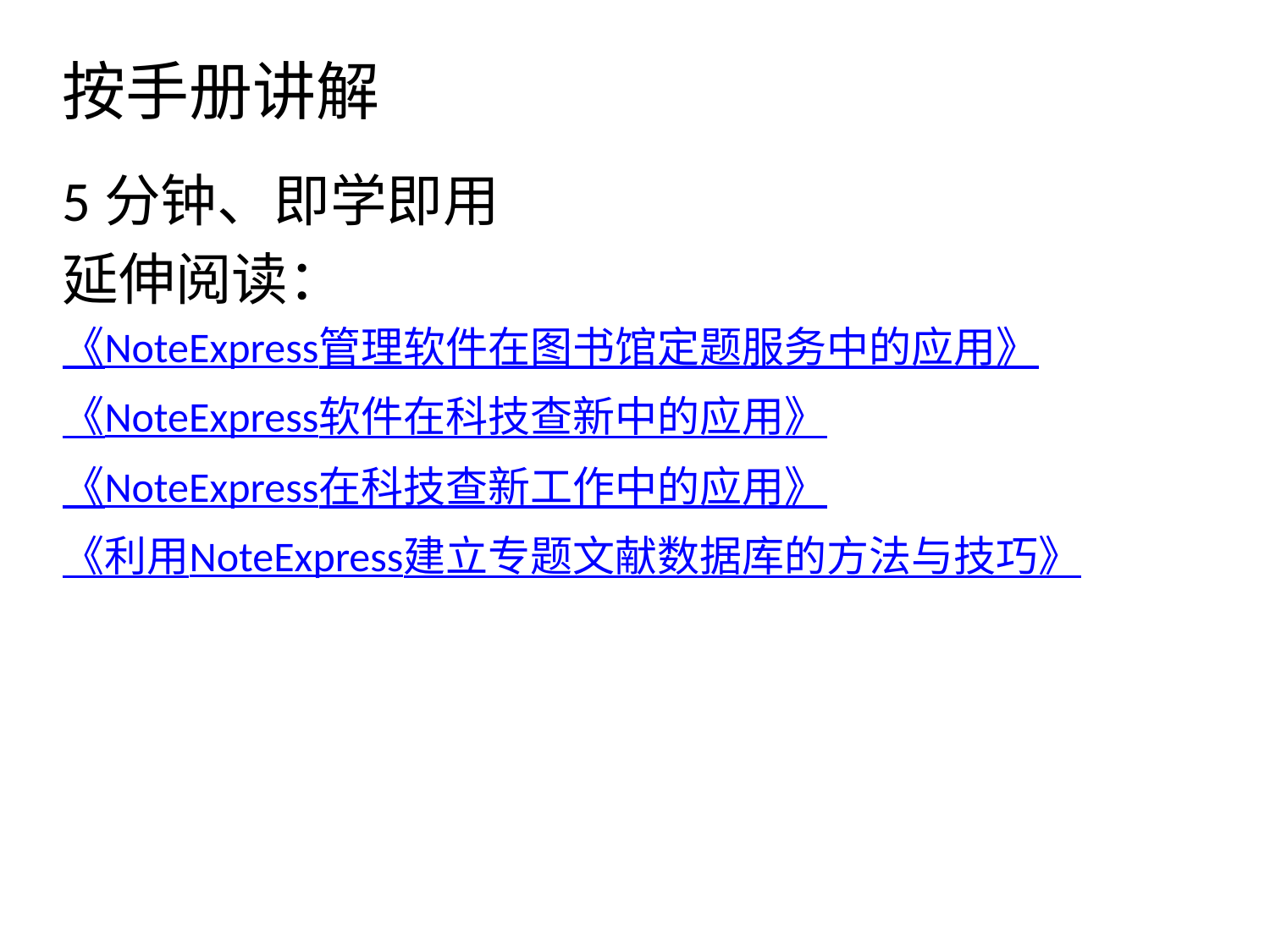

# 按手册讲解
5分钟、即学即用
延伸阅读：
《NoteExpress管理软件在图书馆定题服务中的应用》
《NoteExpress软件在科技查新中的应用》
《NoteExpress在科技查新工作中的应用》
《利用NoteExpress建立专题文献数据库的方法与技巧》